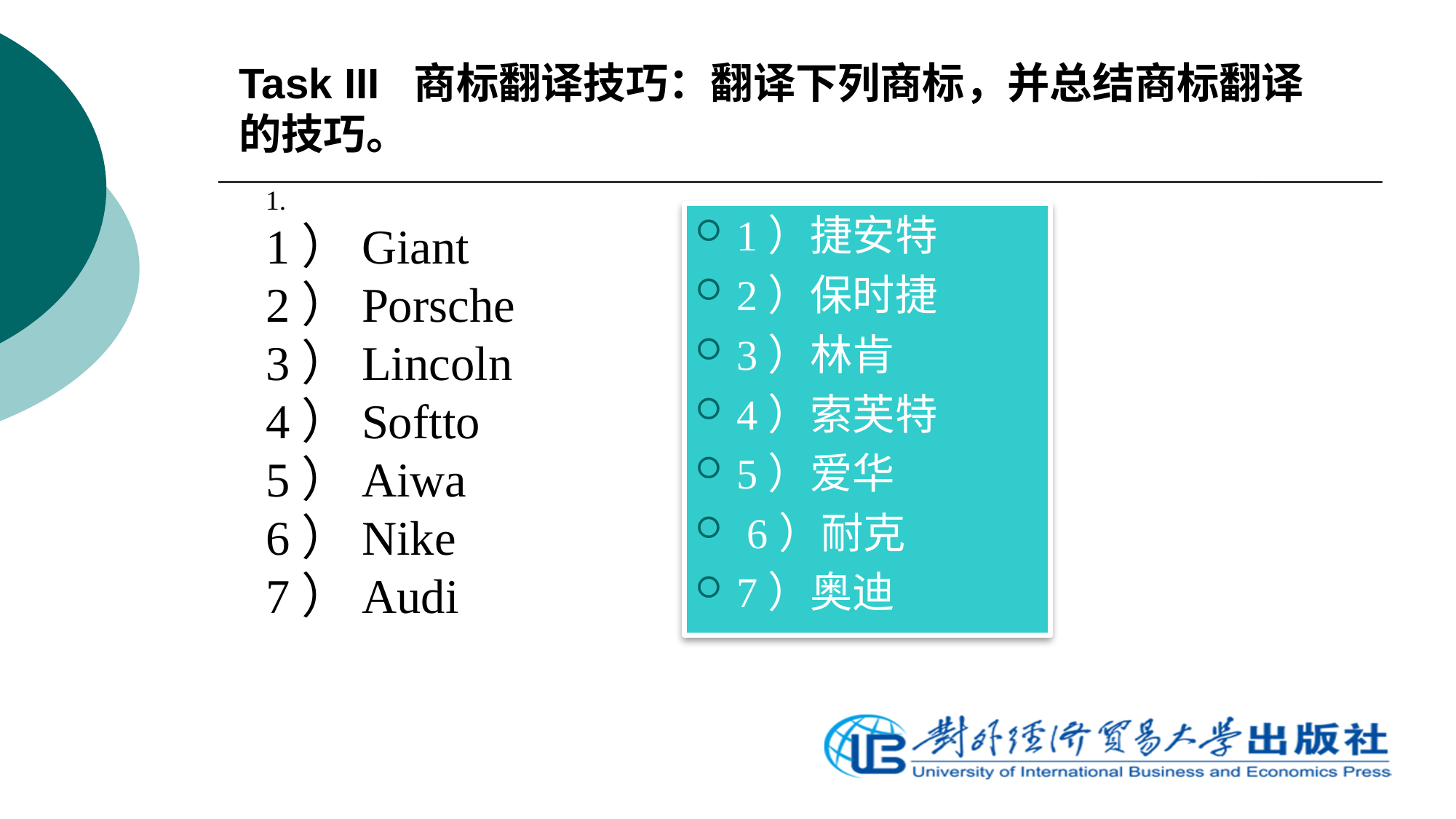

# Task III  商标翻译技巧：翻译下列商标，并总结商标翻译的技巧。
1.
1）Giant
2）Porsche
3）Lincoln
4）Softto
5）Aiwa
6）Nike
7）Audi
1）捷安特
2）保时捷
3）林肯
4）索芙特
5）爱华
 6）耐克
7）奥迪